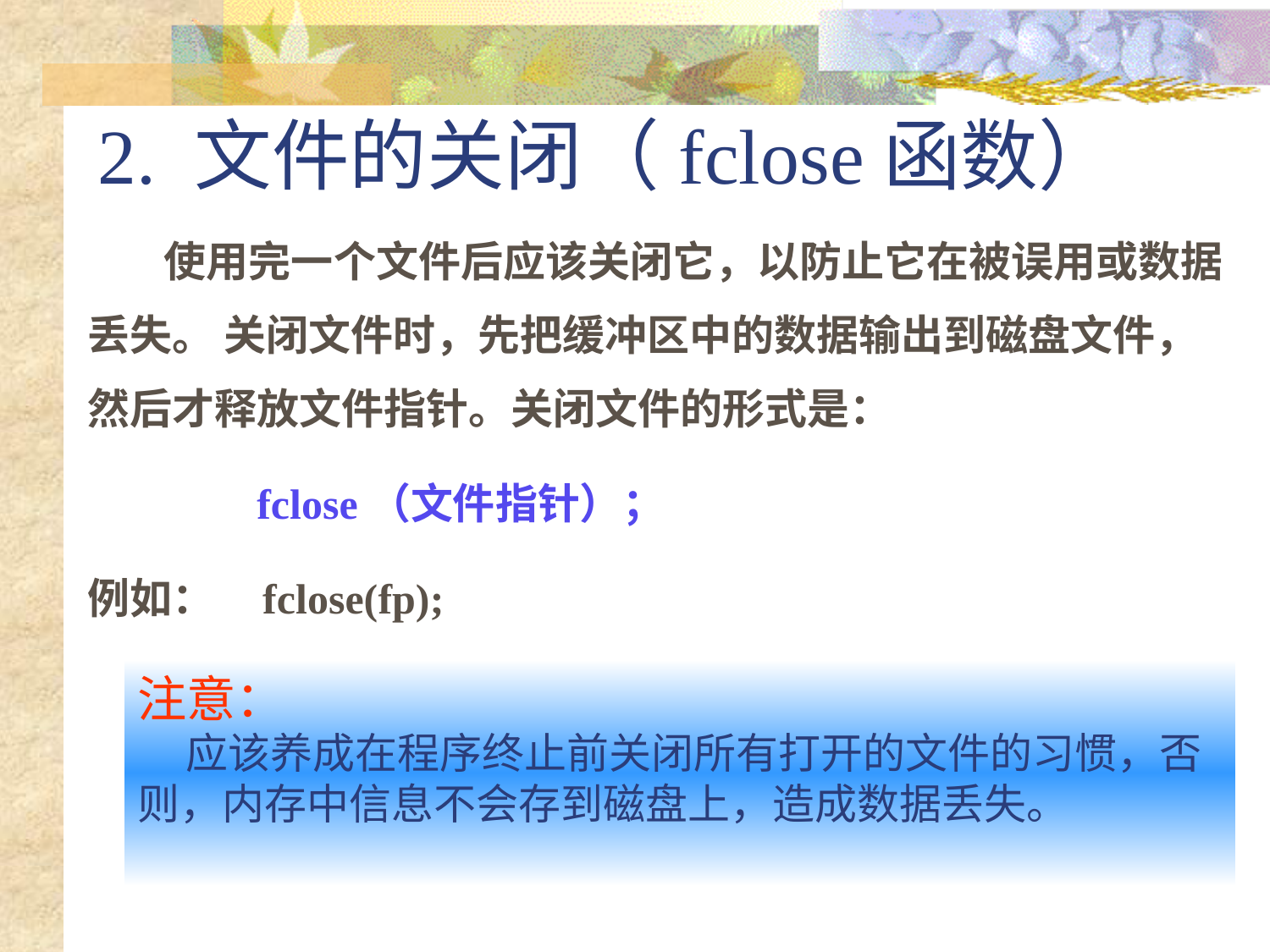

# 2. 文件的关闭（fclose函数）
       使用完一个文件后应该关闭它，以防止它在被误用或数据丢失。 关闭文件时，先把缓冲区中的数据输出到磁盘文件，然后才释放文件指针。关闭文件的形式是：
                fclose（文件指针）；
例如：    fclose(fp);

注意：
    应该养成在程序终止前关闭所有打开的文件的习惯，否则，内存中信息不会存到磁盘上，造成数据丢失。